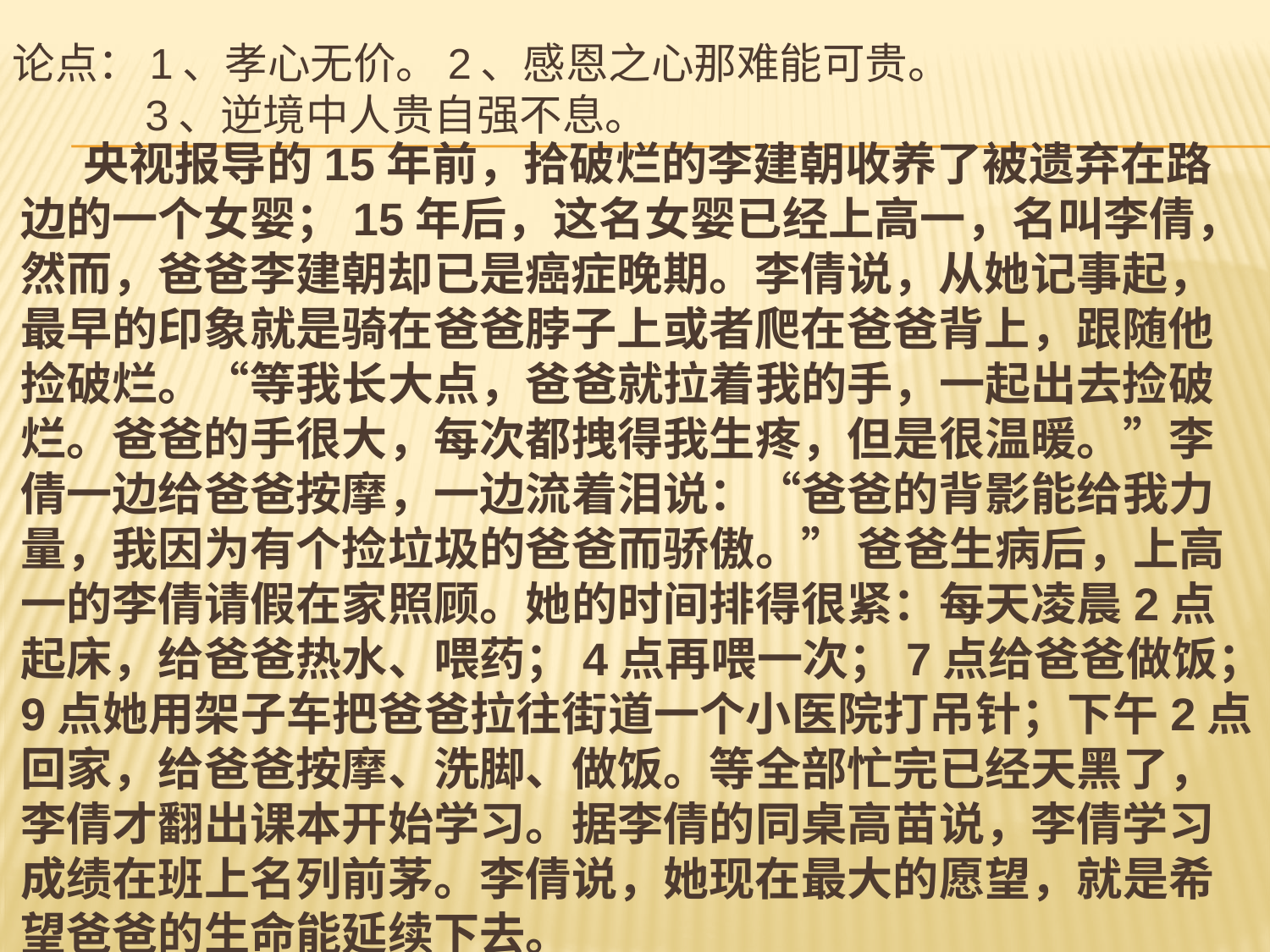

# 论点：1、孝心无价。2、感恩之心那难能可贵。 3、逆境中人贵自强不息。
     央视报导的15年前，拾破烂的李建朝收养了被遗弃在路边的一个女婴；15年后，这名女婴已经上高一，名叫李倩，然而，爸爸李建朝却已是癌症晚期。李倩说，从她记事起，最早的印象就是骑在爸爸脖子上或者爬在爸爸背上，跟随他捡破烂。“等我长大点，爸爸就拉着我的手，一起出去捡破烂。爸爸的手很大，每次都拽得我生疼，但是很温暖。”李倩一边给爸爸按摩，一边流着泪说：“爸爸的背影能给我力量，我因为有个捡垃圾的爸爸而骄傲。” 爸爸生病后，上高一的李倩请假在家照顾。她的时间排得很紧：每天凌晨2点起床，给爸爸热水、喂药；4点再喂一次；7点给爸爸做饭；9点她用架子车把爸爸拉往街道一个小医院打吊针；下午2点回家，给爸爸按摩、洗脚、做饭。等全部忙完已经天黑了，李倩才翻出课本开始学习。据李倩的同桌高苗说，李倩学习成绩在班上名列前茅。李倩说，她现在最大的愿望，就是希望爸爸的生命能延续下去。